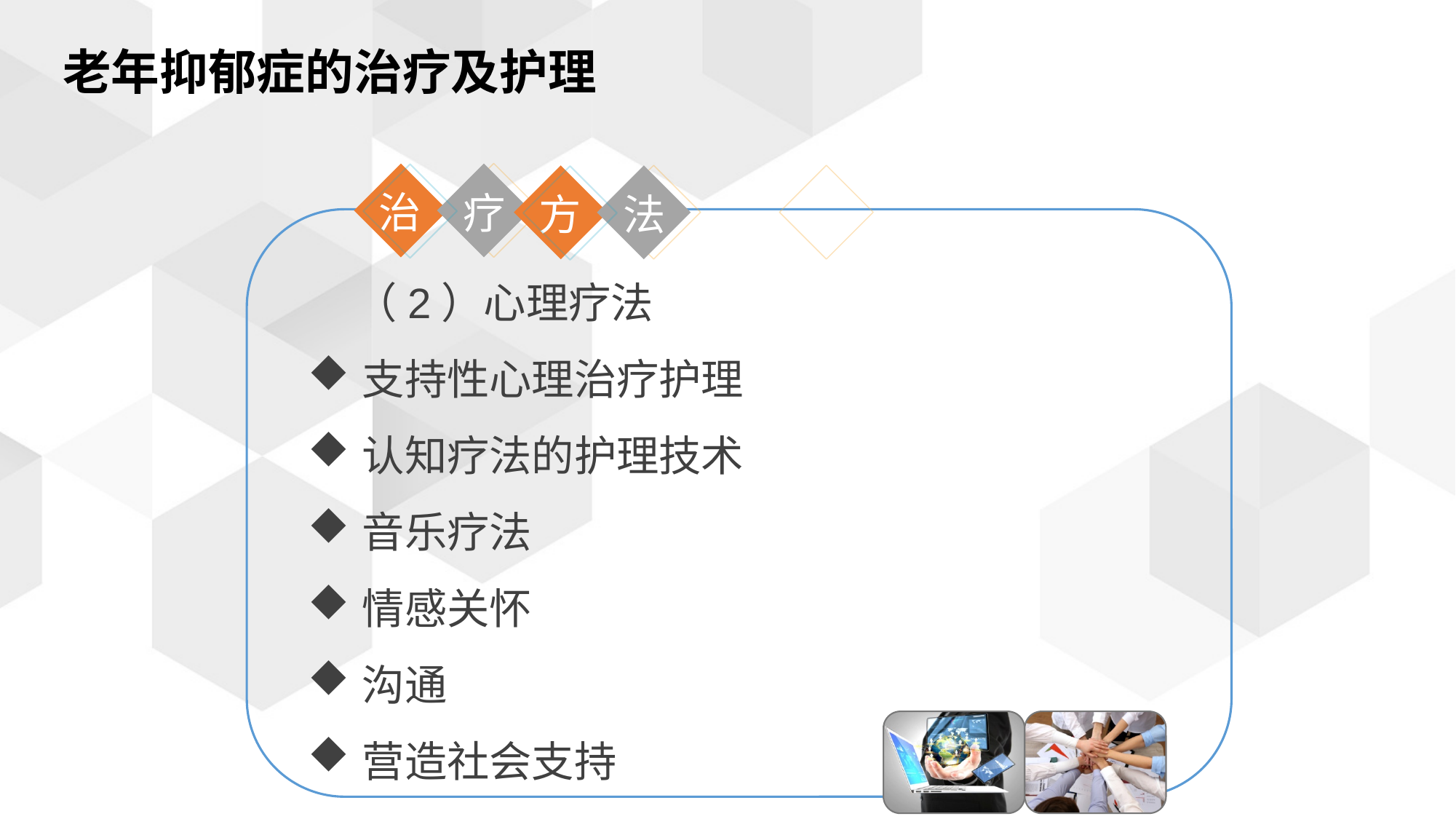

老年抑郁症的治疗及护理

治

疗

方

法

（2）心理疗法
支持性心理治疗护理
认知疗法的护理技术
音乐疗法
情感关怀
沟通
营造社会支持